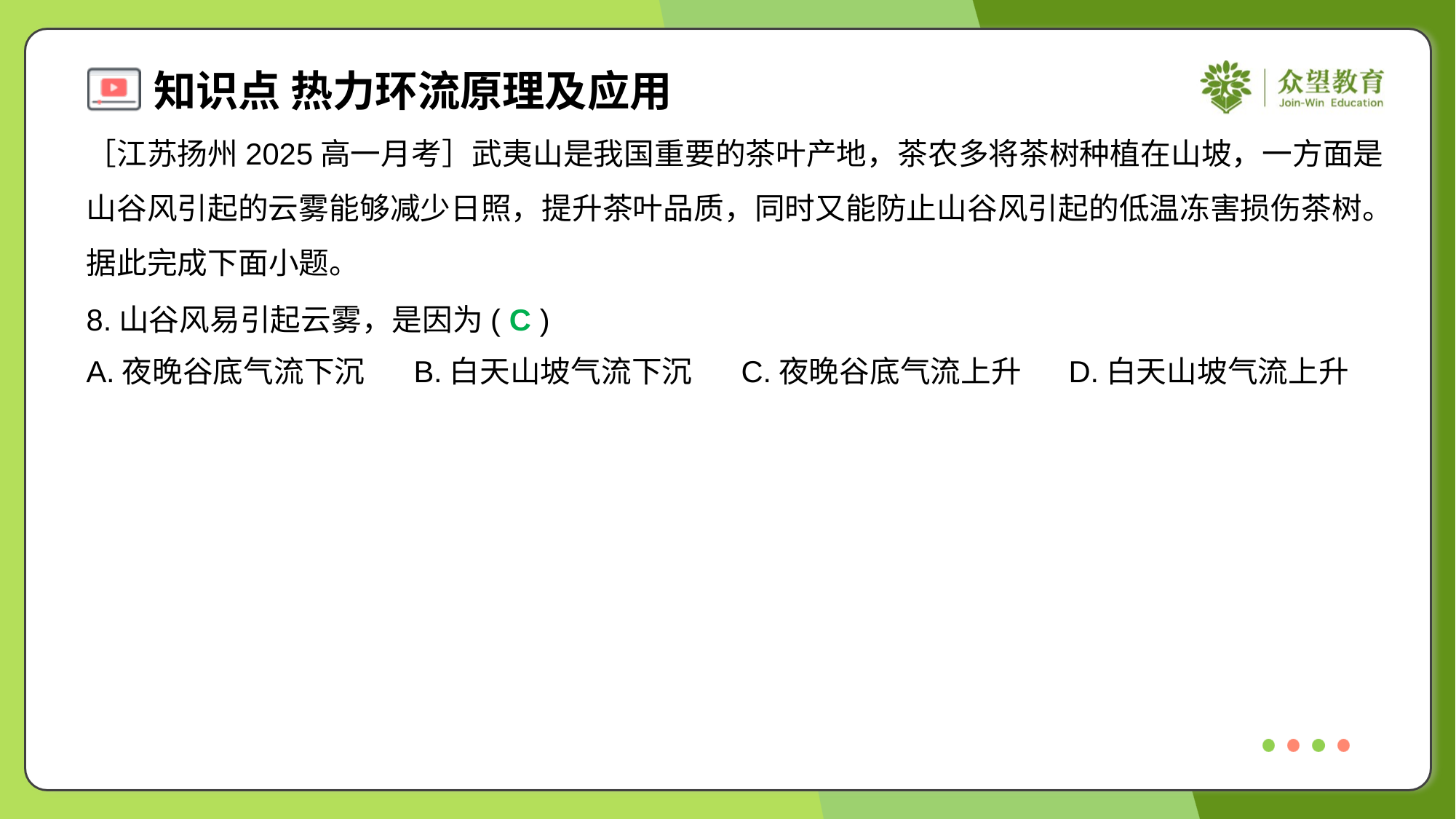

［江苏扬州2025高一月考］武夷山是我国重要的茶叶产地，茶农多将茶树种植在山坡，一方面是
山谷风引起的云雾能够减少日照，提升茶叶品质，同时又能防止山谷风引起的低温冻害损伤茶树。
据此完成下面小题。
8.山谷风易引起云雾，是因为(     )
C
A.夜晚谷底气流下沉	B.白天山坡气流下沉	C.夜晚谷底气流上升	D.白天山坡气流上升